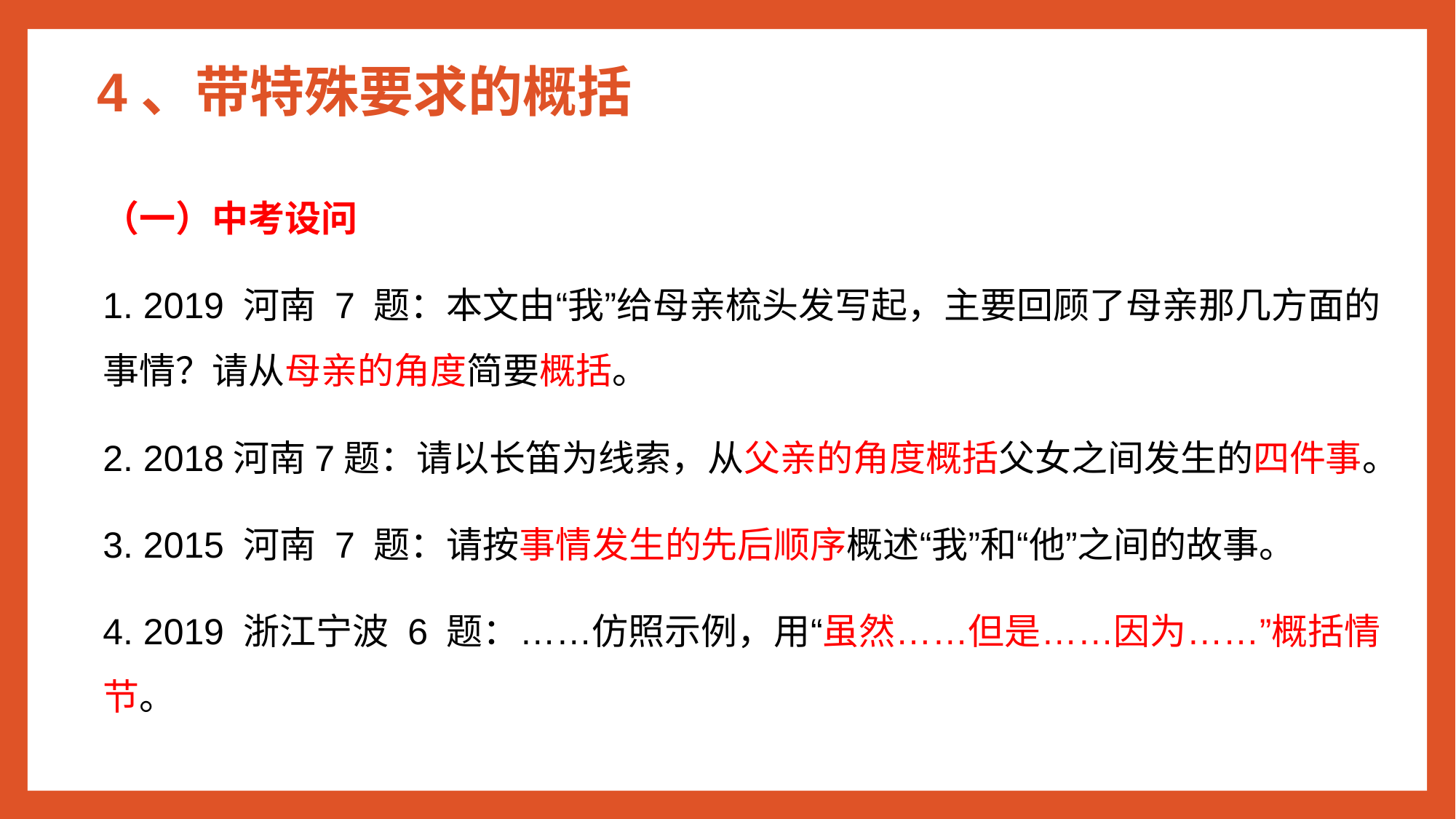

# 4、带特殊要求的概括
（一）中考设问
1. 2019 河南 7 题：本文由“我”给母亲梳头发写起，主要回顾了母亲那几方面的事情？请从母亲的角度简要概括。
2. 2018河南7题：请以长笛为线索，从父亲的角度概括父女之间发生的四件事。
3. 2015 河南 7 题：请按事情发生的先后顺序概述“我”和“他”之间的故事。
4. 2019 浙江宁波 6 题：……仿照示例，用“虽然……但是……因为……”概括情节。